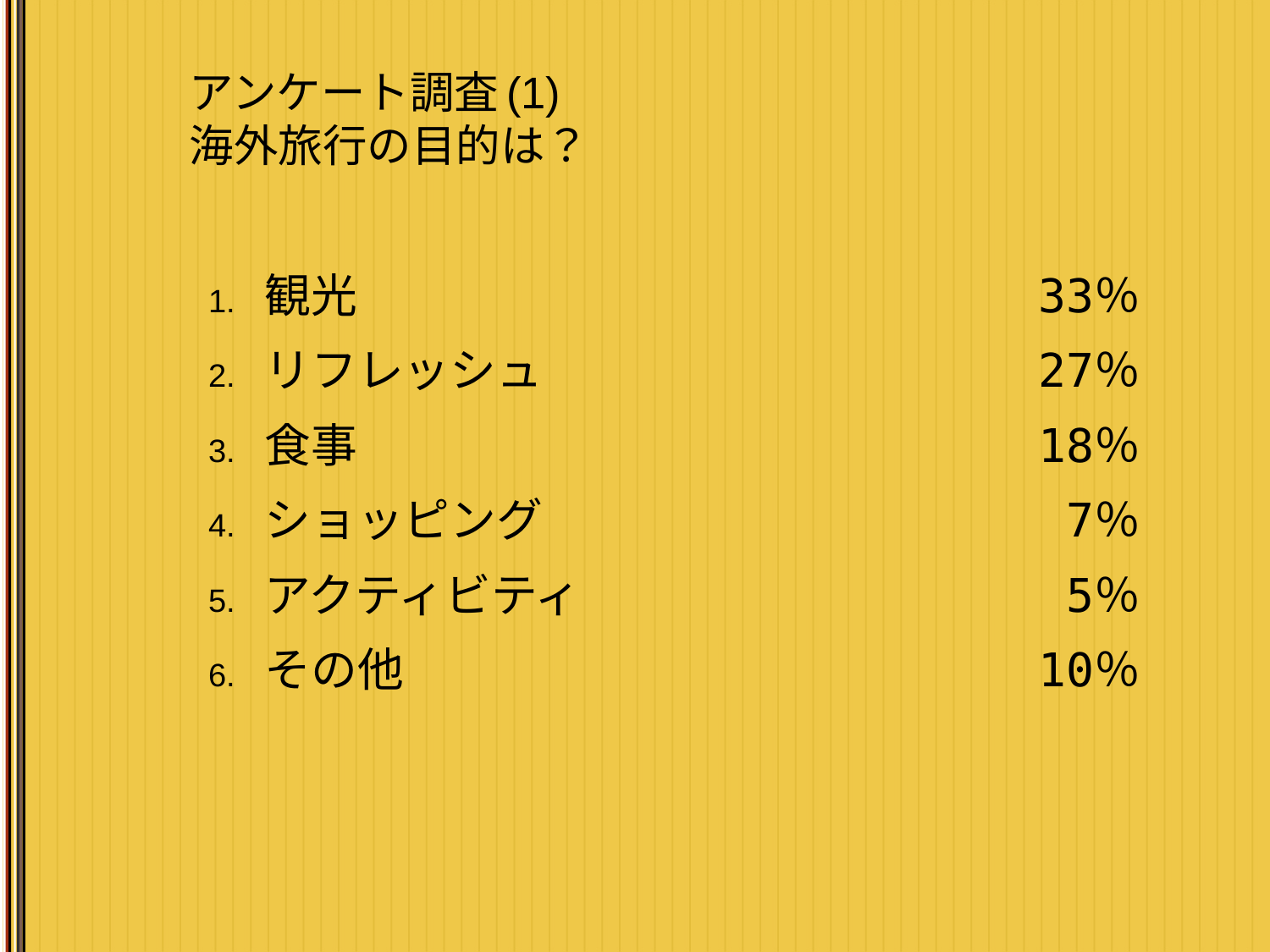

# アンケート調査(1) 海外旅行の目的は？
観光	33％
リフレッシュ	27％
食事	18％
ショッピング	7％
アクティビティ	5％
その他	10％